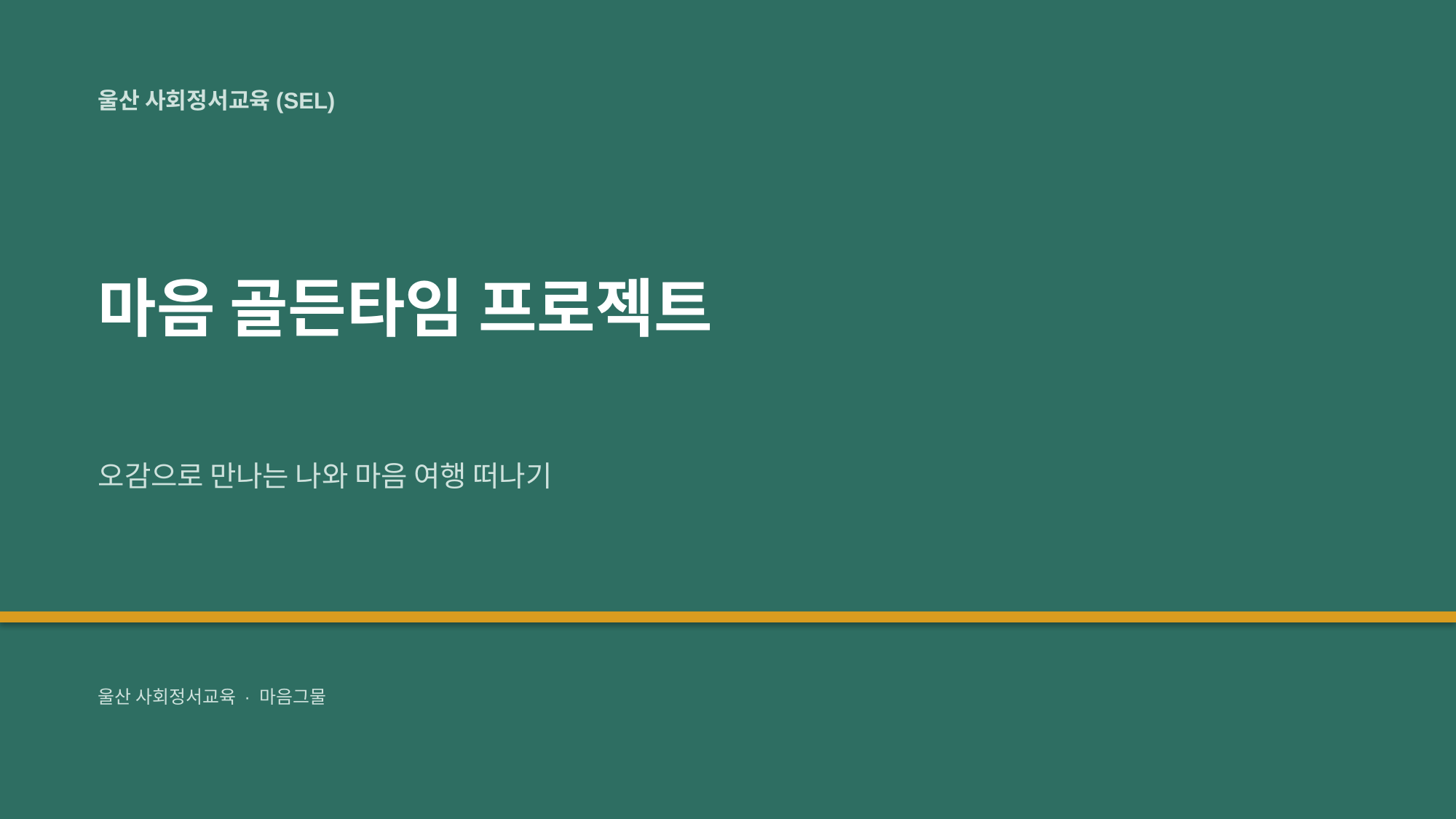

울산 사회정서교육(SEL)
마음 골든타임 프로젝트
오감으로 만나는 나와 마음 여행 떠나기

울산 사회정서교육 · 마음그물